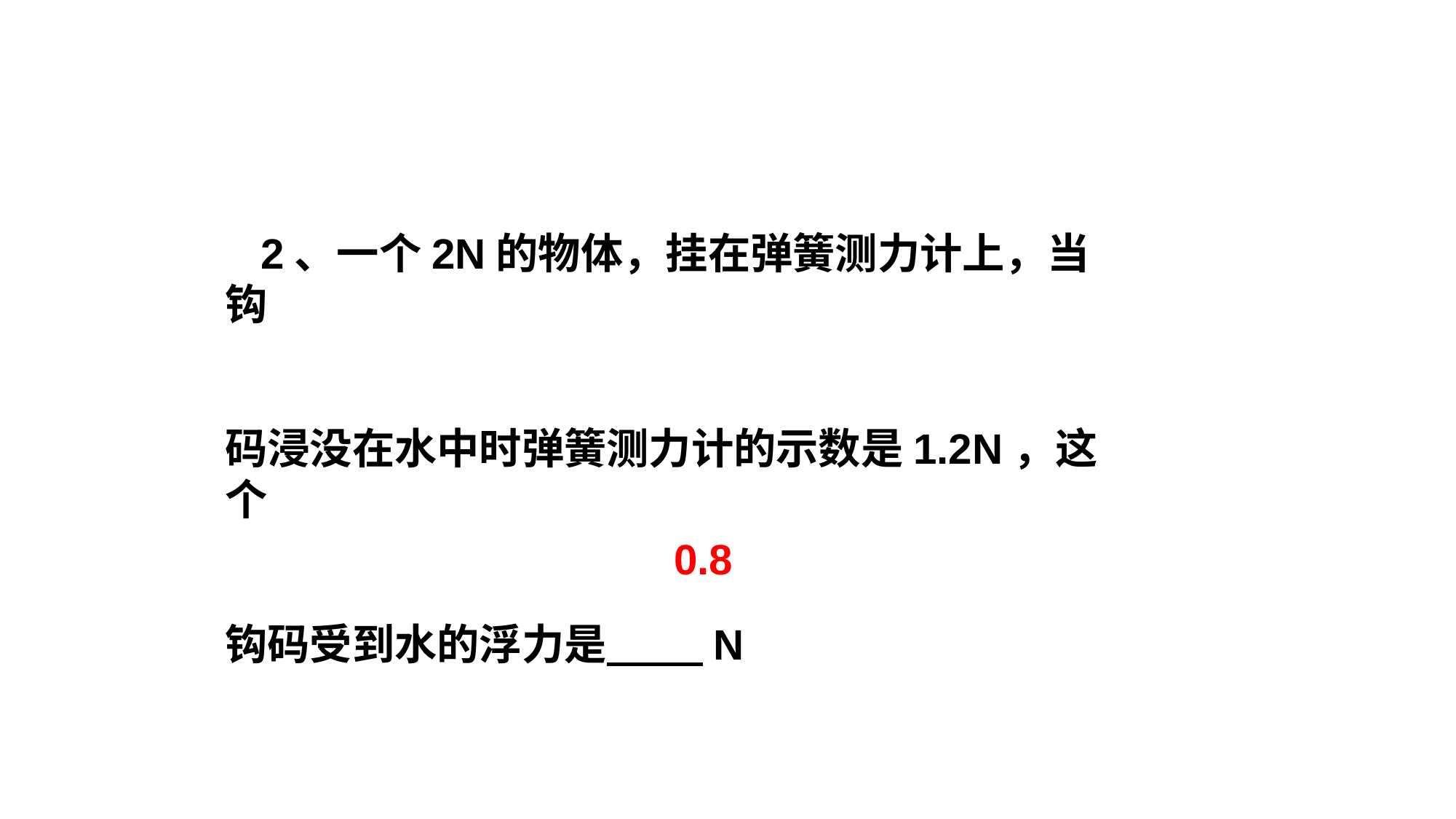

2、一个2N的物体，挂在弹簧测力计上，当钩

码浸没在水中时弹簧测力计的示数是1.2N，这个

钩码受到水的浮力是          N
0.8